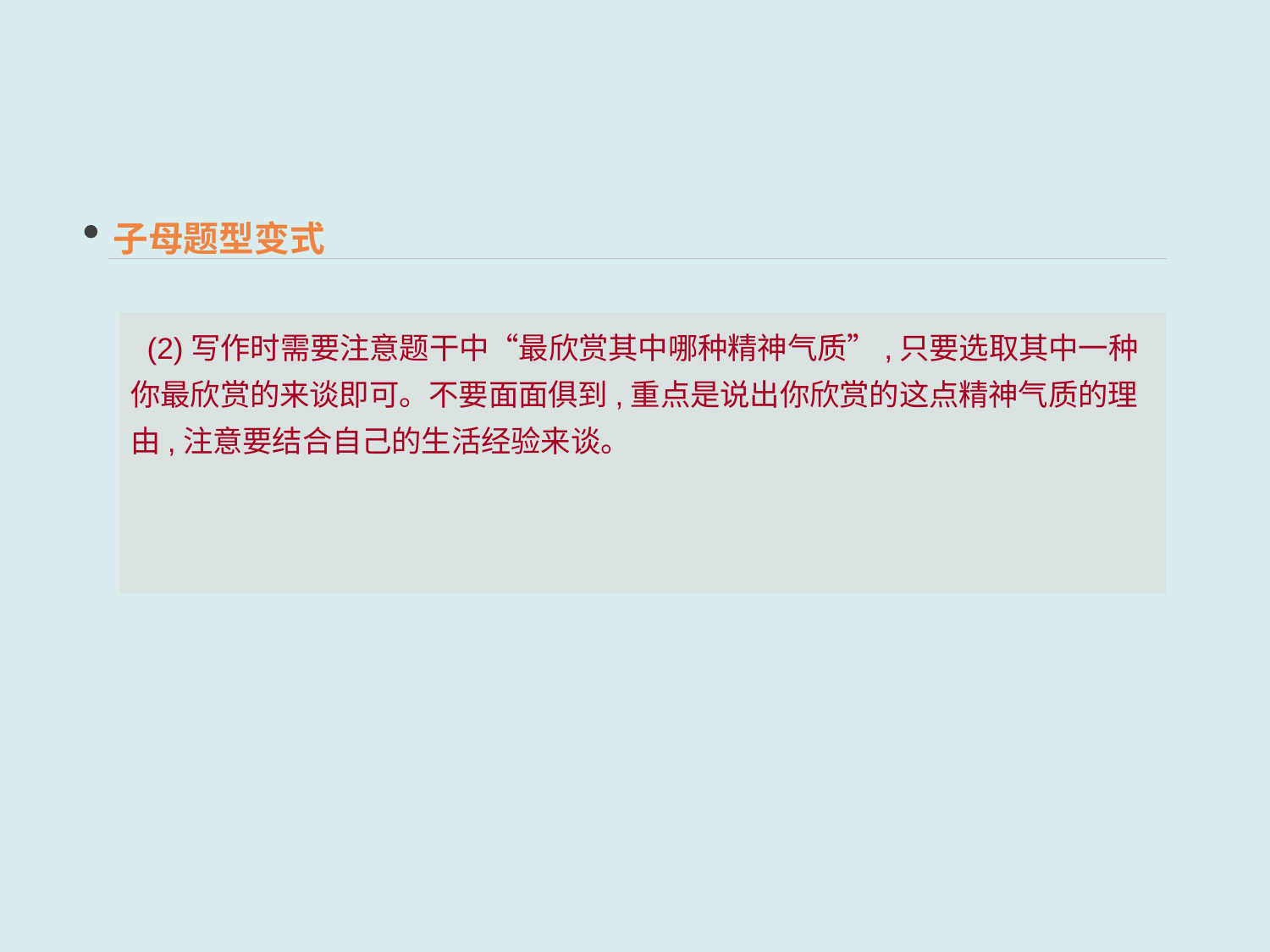

子母题型变式

  (2)写作时需要注意题干中“最欣赏其中哪种精神气质”,只要选取其中一种你最欣赏的来谈即可。不要面面俱到,重点是说出你欣赏的这点精神气质的理由,注意要结合自己的生活经验来谈。